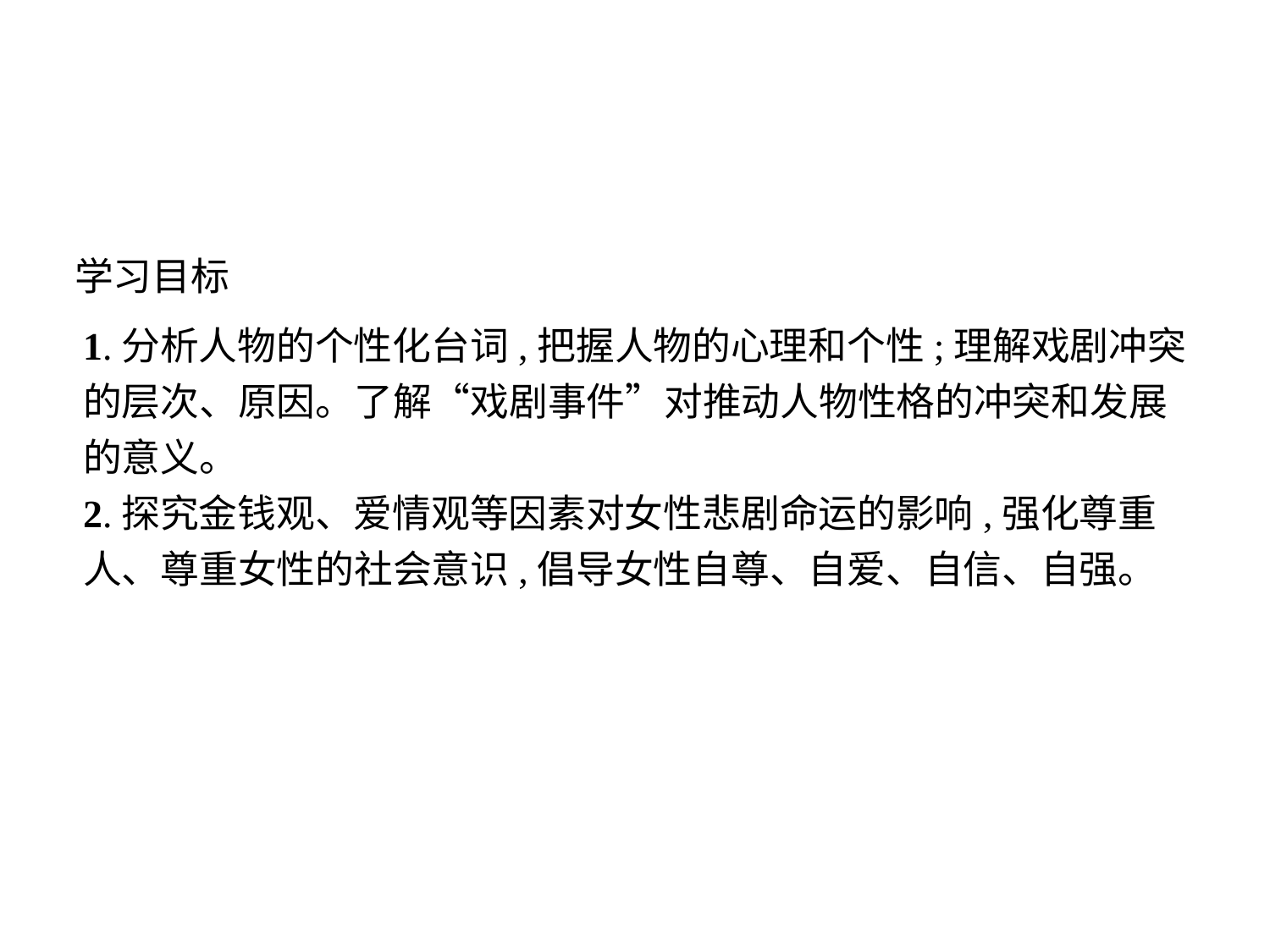

学习目标
1.分析人物的个性化台词,把握人物的心理和个性;理解戏剧冲突的层次、原因。了解“戏剧事件”对推动人物性格的冲突和发展的意义。
2.探究金钱观、爱情观等因素对女性悲剧命运的影响,强化尊重人、尊重女性的社会意识,倡导女性自尊、自爱、自信、自强。